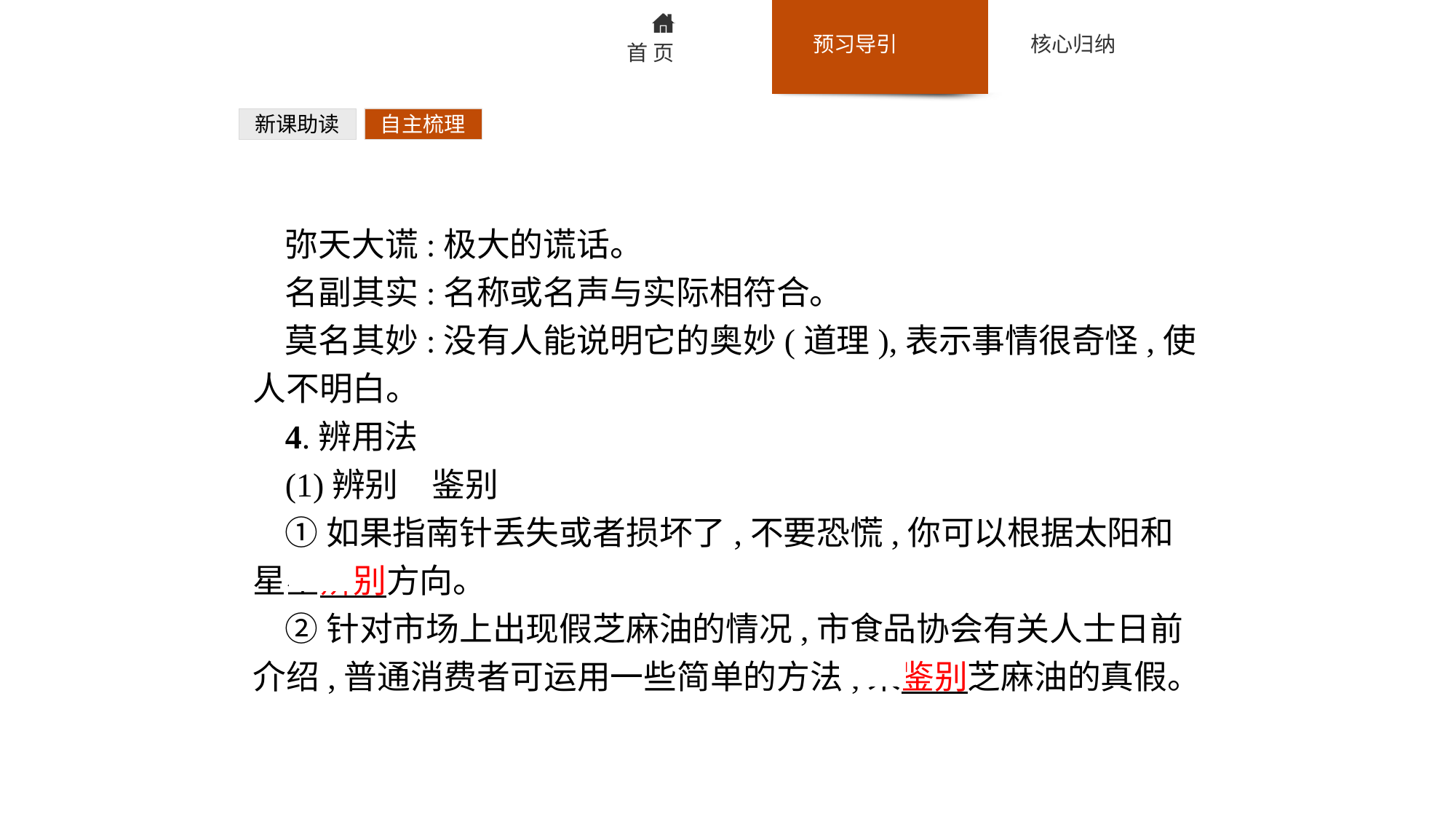

新课助读
自主梳理
弥天大谎:极大的谎话。
名副其实:名称或名声与实际相符合。
莫名其妙:没有人能说明它的奥妙(道理),表示事情很奇怪,使人不明白。
4.辨用法
(1)辨别　鉴别
①如果指南针丢失或者损坏了,不要恐慌,你可以根据太阳和星星辨别方向。
②针对市场上出现假芝麻油的情况,市食品协会有关人士日前介绍,普通消费者可运用一些简单的方法,来鉴别芝麻油的真假。